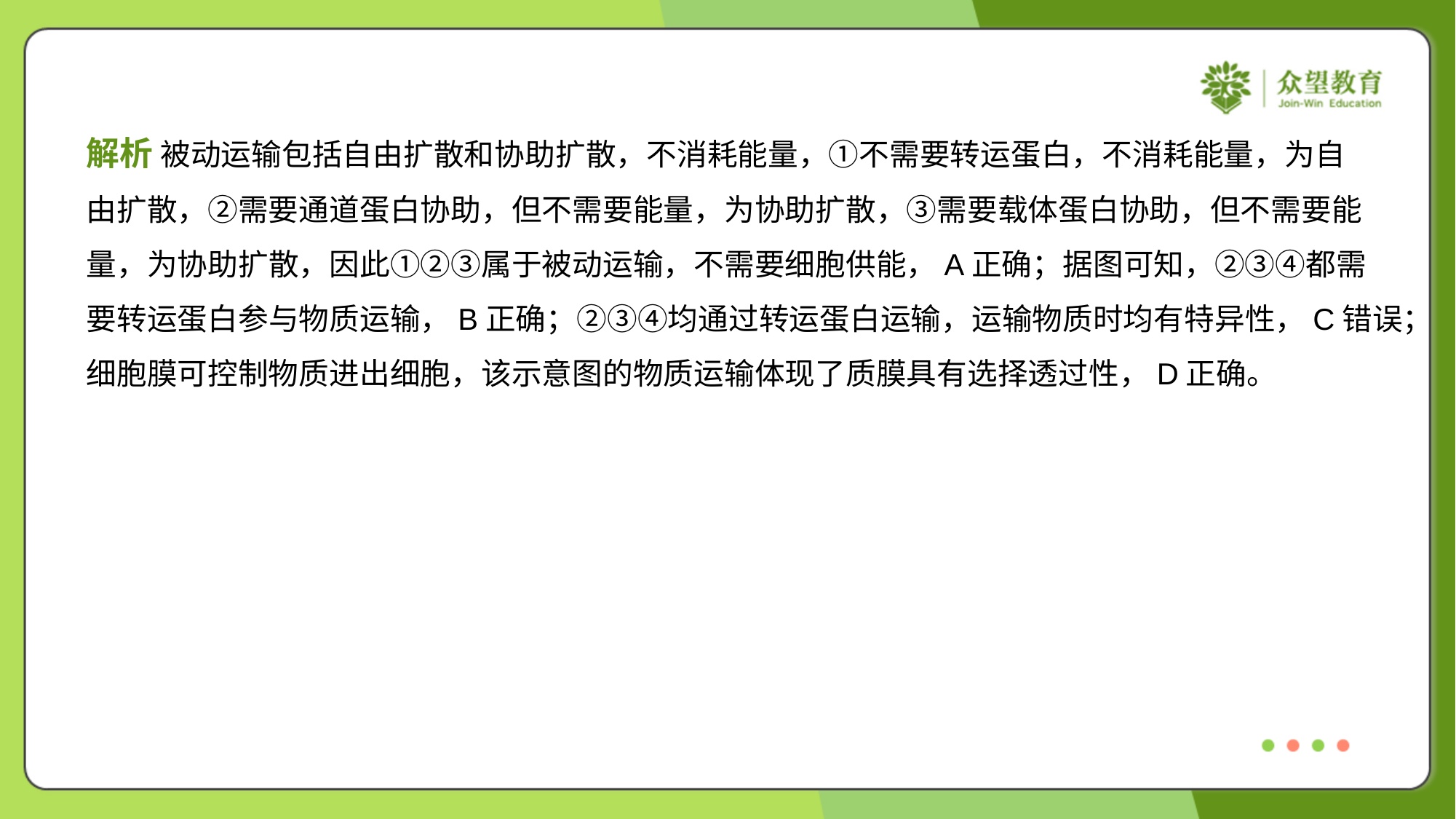

解析 被动运输包括自由扩散和协助扩散，不消耗能量，①不需要转运蛋白，不消耗能量，为自
由扩散，②需要通道蛋白协助，但不需要能量，为协助扩散，③需要载体蛋白协助，但不需要能
量，为协助扩散，因此①②③属于被动运输，不需要细胞供能，A正确；据图可知，②③④都需
要转运蛋白参与物质运输，B正确；②③④均通过转运蛋白运输，运输物质时均有特异性，C错误；
细胞膜可控制物质进出细胞，该示意图的物质运输体现了质膜具有选择透过性，D正确。